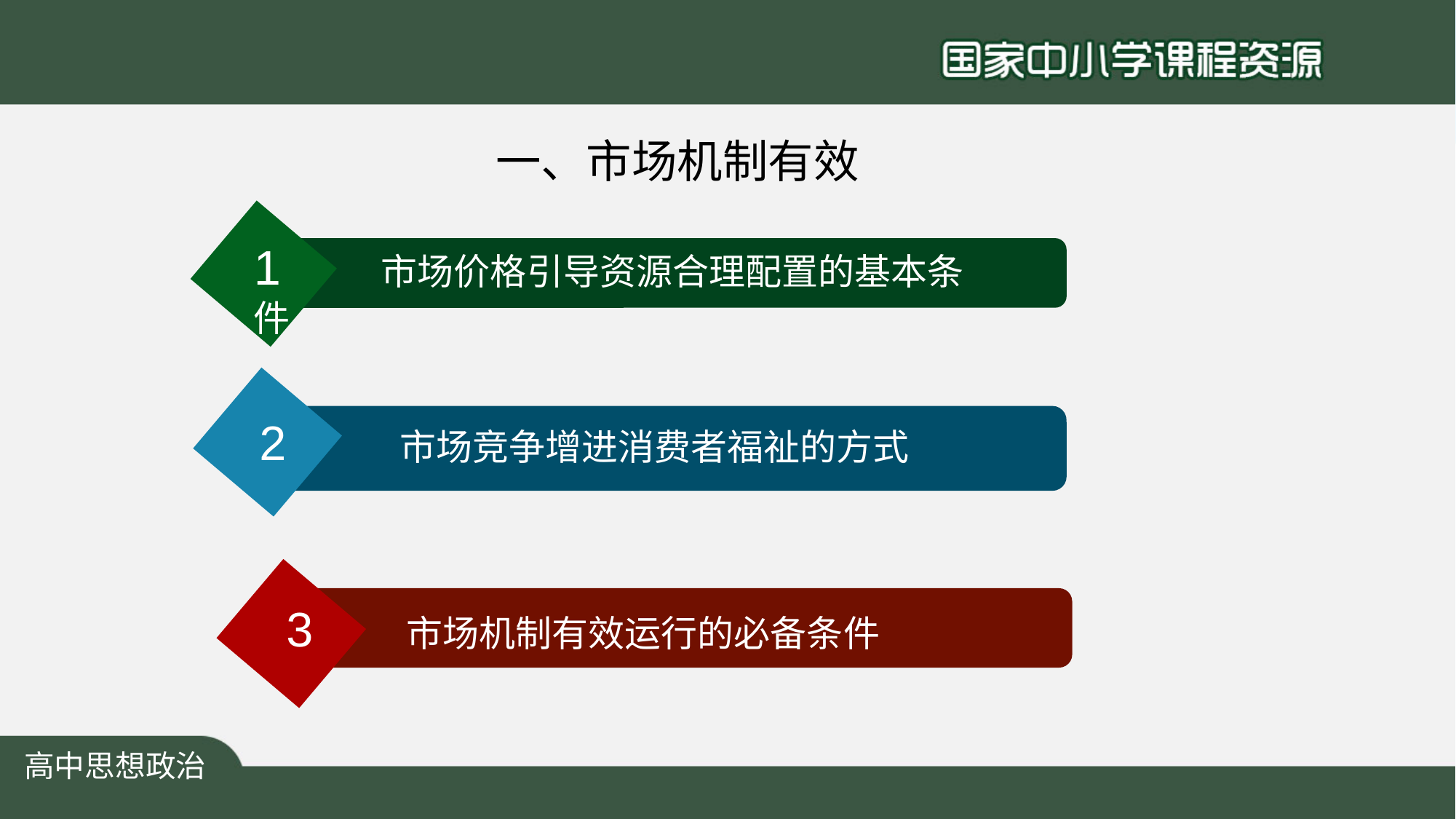

# 一、市场机制有效

1         市场价格引导资源合理配置的基本条件

2          市场竞争增进消费者福祉的方式

3        市场机制有效运行的必备条件